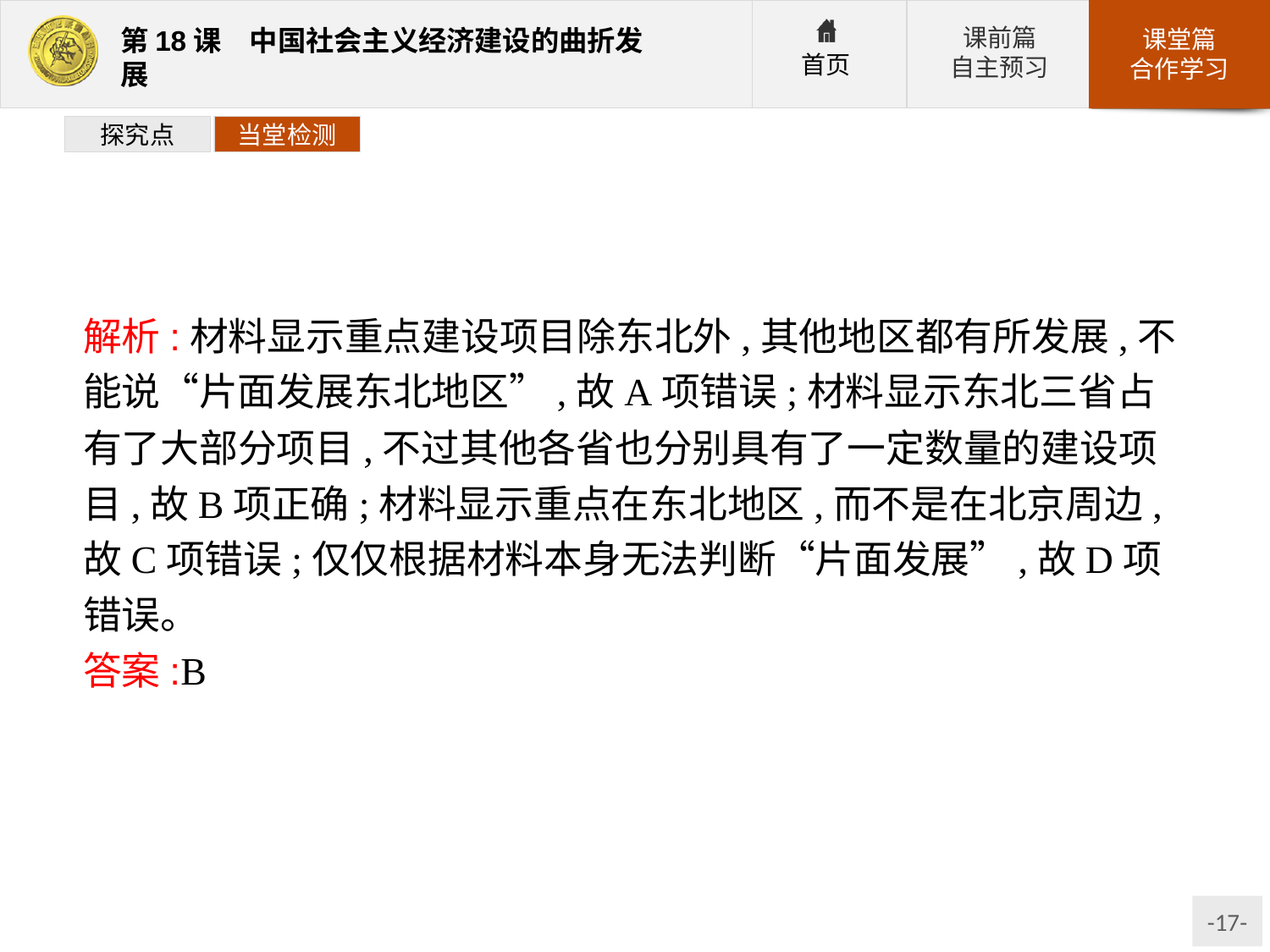

探究点
当堂检测
解析:材料显示重点建设项目除东北外,其他地区都有所发展,不能说“片面发展东北地区”,故A项错误;材料显示东北三省占有了大部分项目,不过其他各省也分别具有了一定数量的建设项目,故B项正确;材料显示重点在东北地区,而不是在北京周边,故C项错误;仅仅根据材料本身无法判断“片面发展”,故D项错误。
答案:B